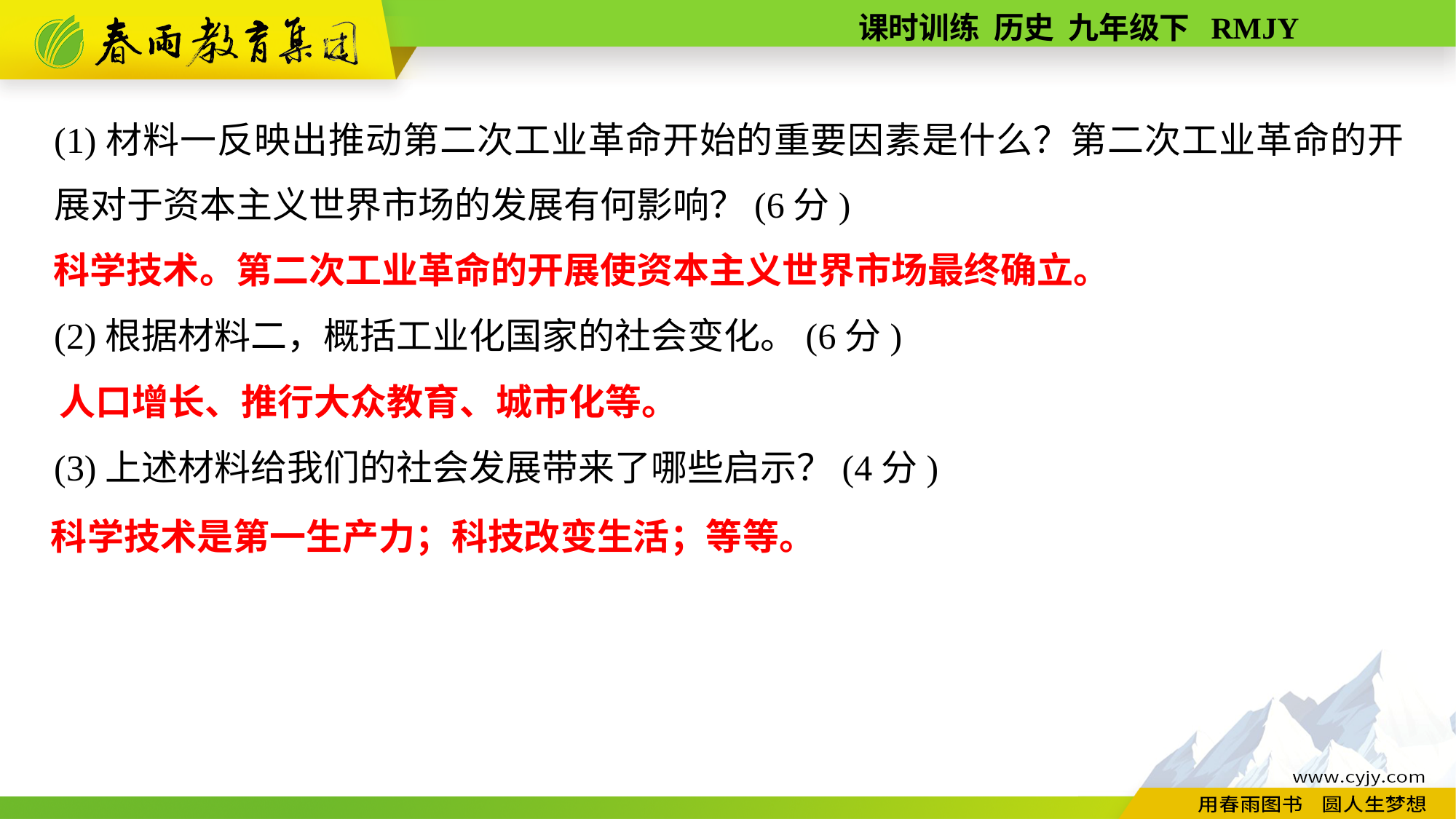

(1)材料一反映出推动第二次工业革命开始的重要因素是什么？第二次工业革命的开展对于资本主义世界市场的发展有何影响？(6分)

(2)根据材料二，概括工业化国家的社会变化。(6分)

(3)上述材料给我们的社会发展带来了哪些启示？(4分)
科学技术。第二次工业革命的开展使资本主义世界市场最终确立。
人口增长、推行大众教育、城市化等。
科学技术是第一生产力；科技改变生活；等等。